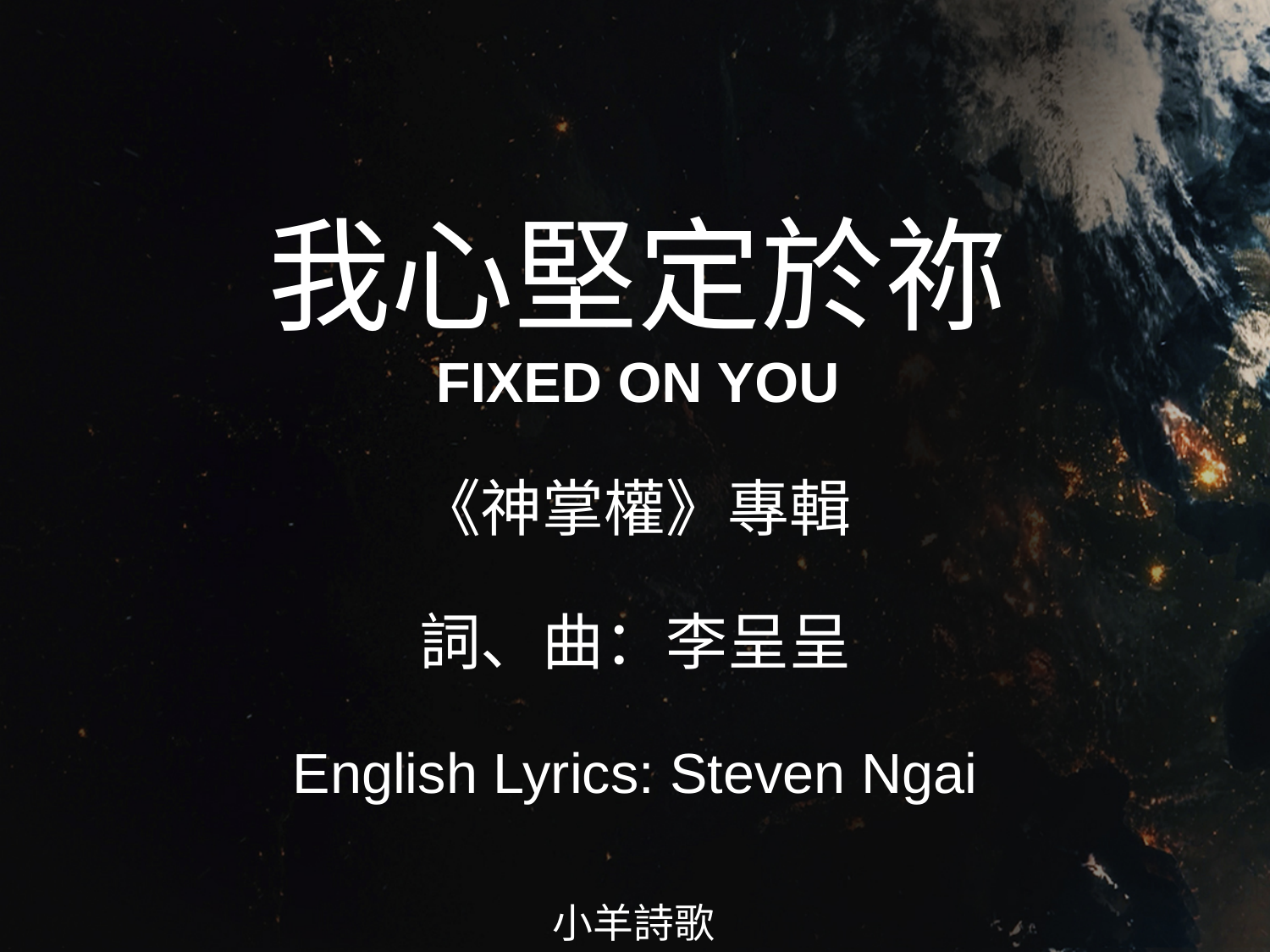

我心堅定於祢
FIXED ON YOU

# 《神掌權》專輯 詞、曲：李呈呈 English Lyrics: Steven Ngai
小羊詩歌